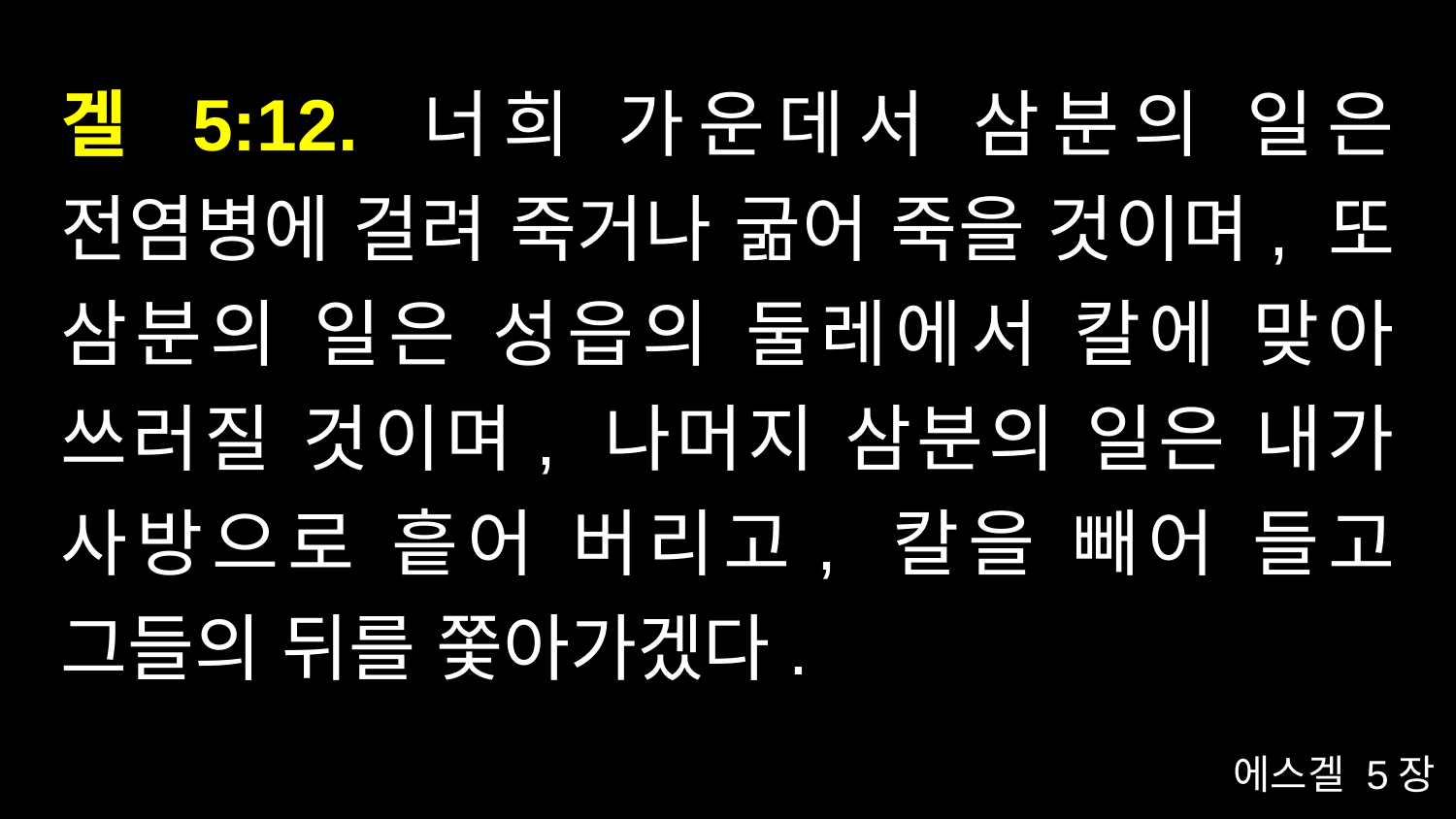

# 겔 5:12. 너희 가운데서 삼분의 일은 전염병에 걸려 죽거나 굶어 죽을 것이며, 또 삼분의 일은 성읍의 둘레에서 칼에 맞아 쓰러질 것이며, 나머지 삼분의 일은 내가 사방으로 흩어 버리고, 칼을 빼어 들고 그들의 뒤를 쫓아가겠다.
에스겔 5장